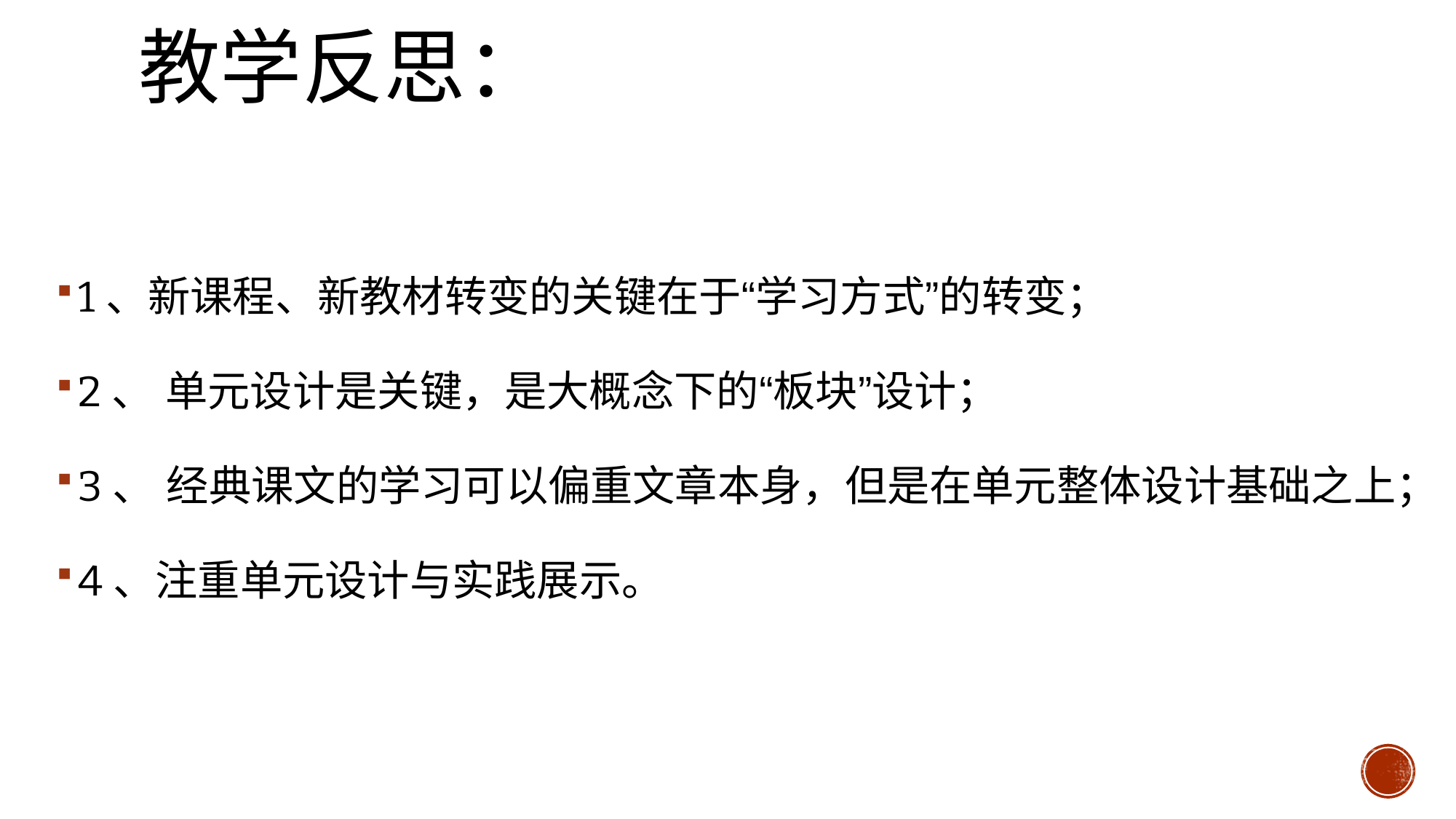

# 教学反思：
1、新课程、新教材转变的关键在于“学习方式”的转变；
2、 单元设计是关键，是大概念下的“板块”设计；
3、 经典课文的学习可以偏重文章本身，但是在单元整体设计基础之上；
4、注重单元设计与实践展示。